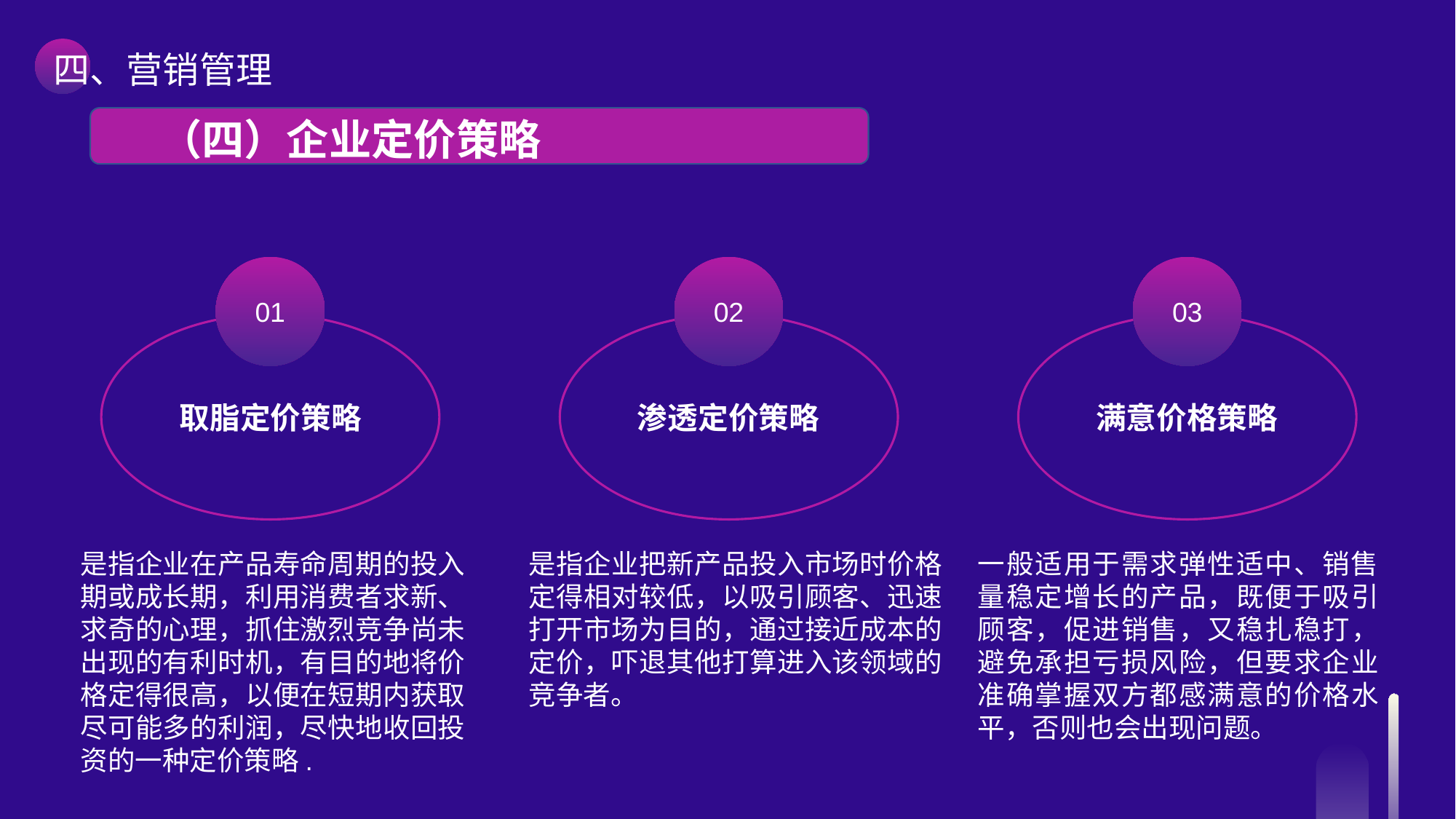

四、营销管理

 （四）企业定价策略
01

取脂定价策略
02

渗透定价策略
03

满意价格策略
是指企业在产品寿命周期的投入期或成长期，利用消费者求新、求奇的心理，抓住激烈竞争尚未出现的有利时机，有目的地将价格定得很高，以便在短期内获取尽可能多的利润，尽快地收回投资的一种定价策略.
是指企业把新产品投入市场时价格定得相对较低，以吸引顾客、迅速打开市场为目的，通过接近成本的定价，吓退其他打算进入该领域的竞争者。
一般适用于需求弹性适中、销售量稳定增长的产品，既便于吸引顾客，促进销售，又稳扎稳打，避免承担亏损风险，但要求企业准确掌握双方都感满意的价格水平，否则也会出现问题。